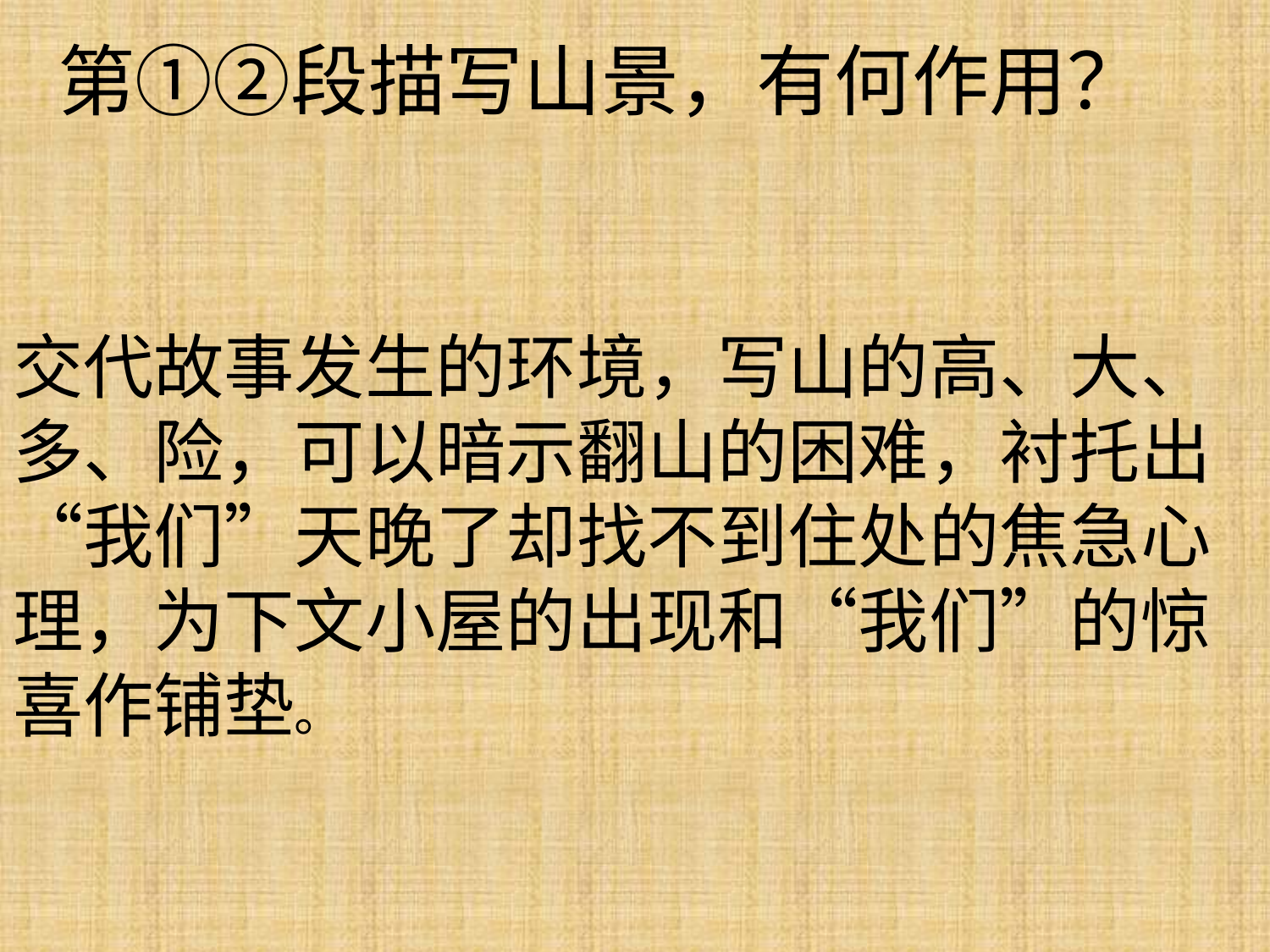

第①②段描写山景，有何作用？
交代故事发生的环境，写山的高、大、多、险，可以暗示翻山的困难，衬托出“我们”天晚了却找不到住处的焦急心理，为下文小屋的出现和“我们”的惊喜作铺垫。